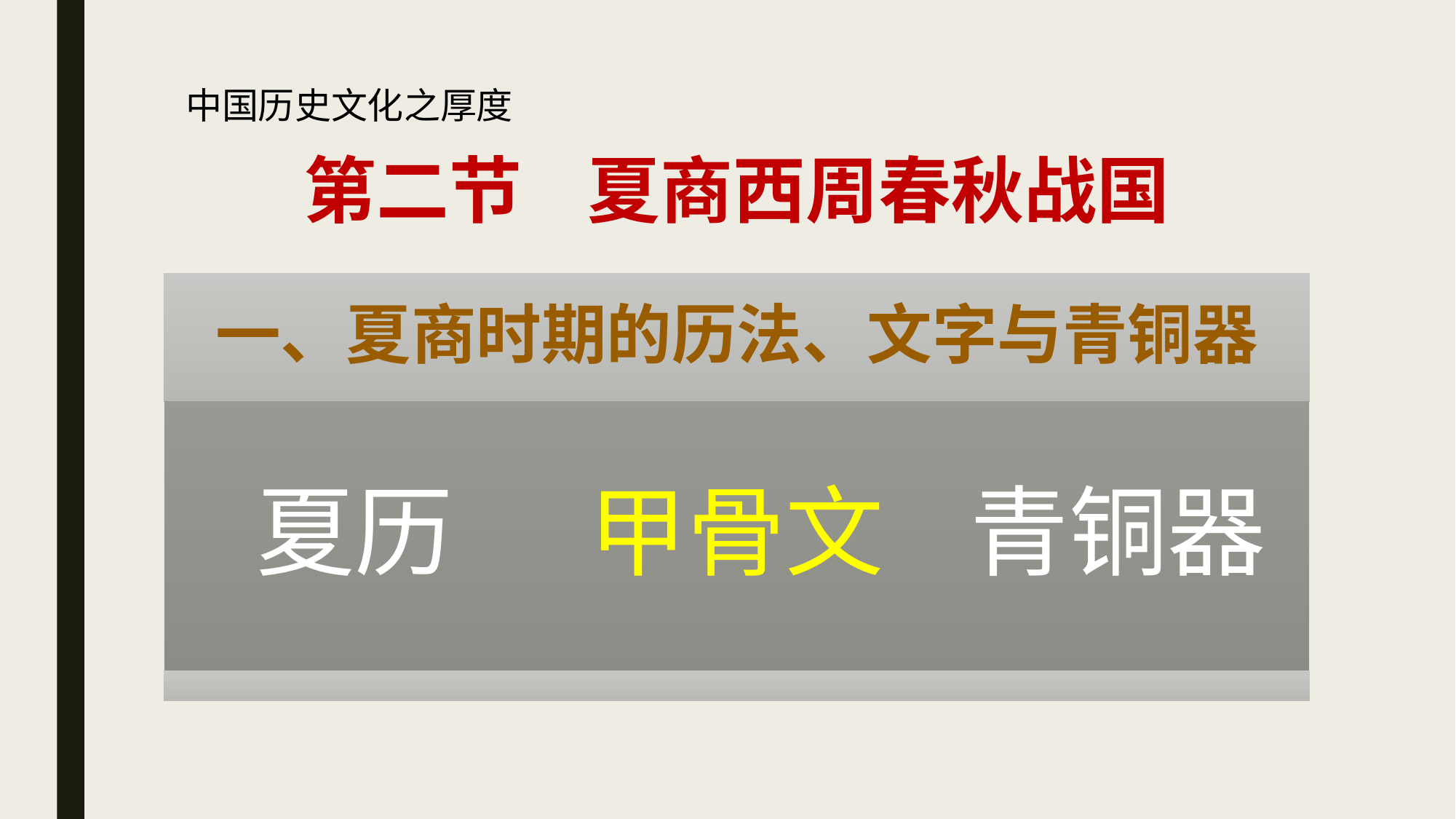

中国历史文化之厚度
# 第二节    夏商西周春秋战国
一、夏商时期的历法、文字与青铜器
夏历
甲骨文
青铜器